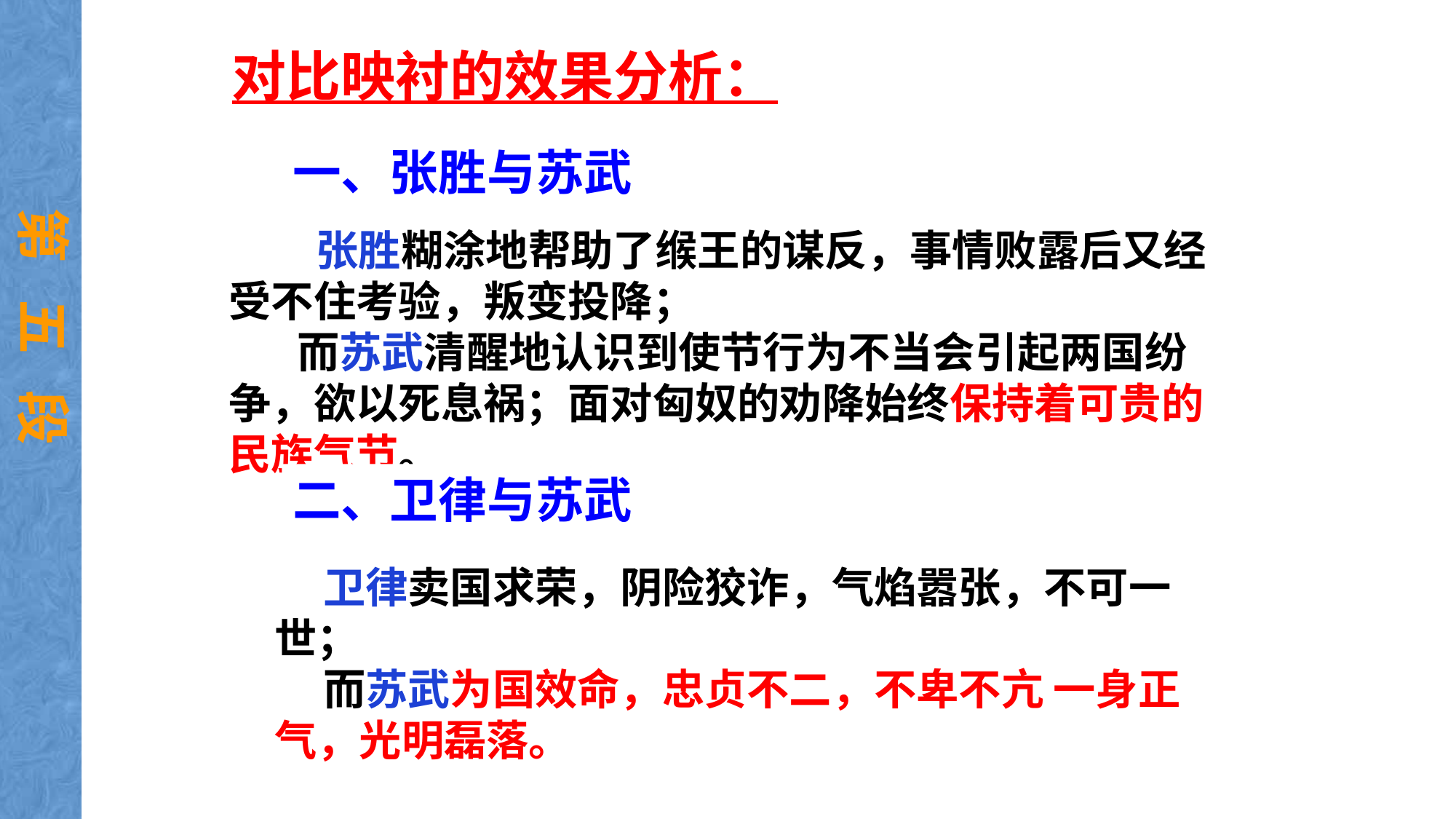

对比映衬的效果分析：
一、张胜与苏武
第   五   段
        张胜糊涂地帮助了缑王的谋反，事情败露后又经受不住考验，叛变投降；
      而苏武清醒地认识到使节行为不当会引起两国纷争，欲以死息祸；面对匈奴的劝降始终保持着可贵的民族气节。

二、卫律与苏武
    卫律卖国求荣，阴险狡诈，气焰嚣张，不可一
世；
    而苏武为国效命，忠贞不二，不卑不亢 一身正
气，光明磊落。